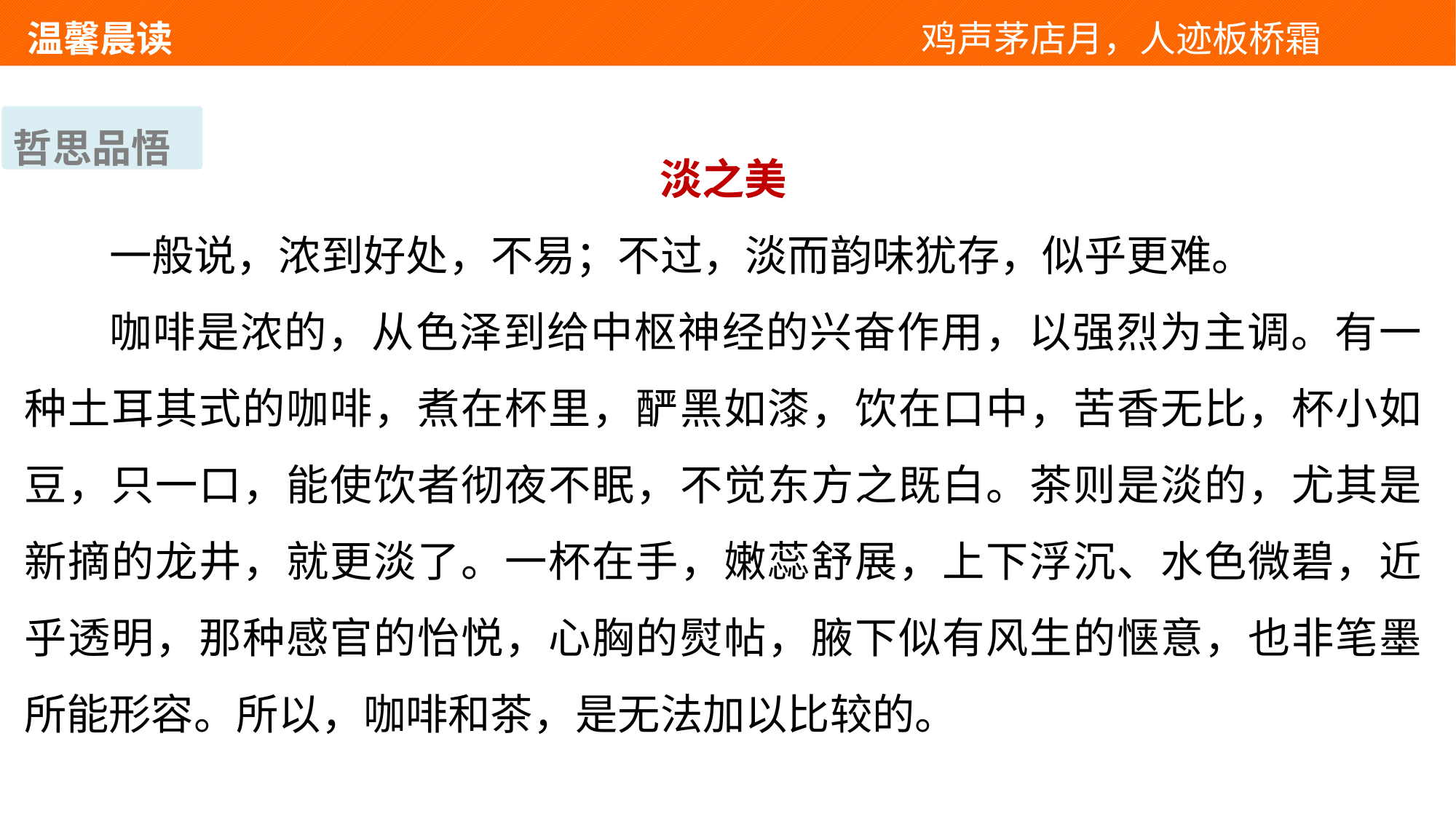

温馨晨读                                     　 　　　　　　　　　　　鸡声茅店月，人迹板桥霜
哲思品悟

淡之美
一般说，浓到好处，不易；不过，淡而韵味犹存，似乎更难。
咖啡是浓的，从色泽到给中枢神经的兴奋作用，以强烈为主调。有一种土耳其式的咖啡，煮在杯里，酽黑如漆，饮在口中，苦香无比，杯小如豆，只一口，能使饮者彻夜不眠，不觉东方之既白。茶则是淡的，尤其是新摘的龙井，就更淡了。一杯在手，嫩蕊舒展，上下浮沉、水色微碧，近乎透明，那种感官的怡悦，心胸的熨帖，腋下似有风生的惬意，也非笔墨所能形容。所以，咖啡和茶，是无法加以比较的。